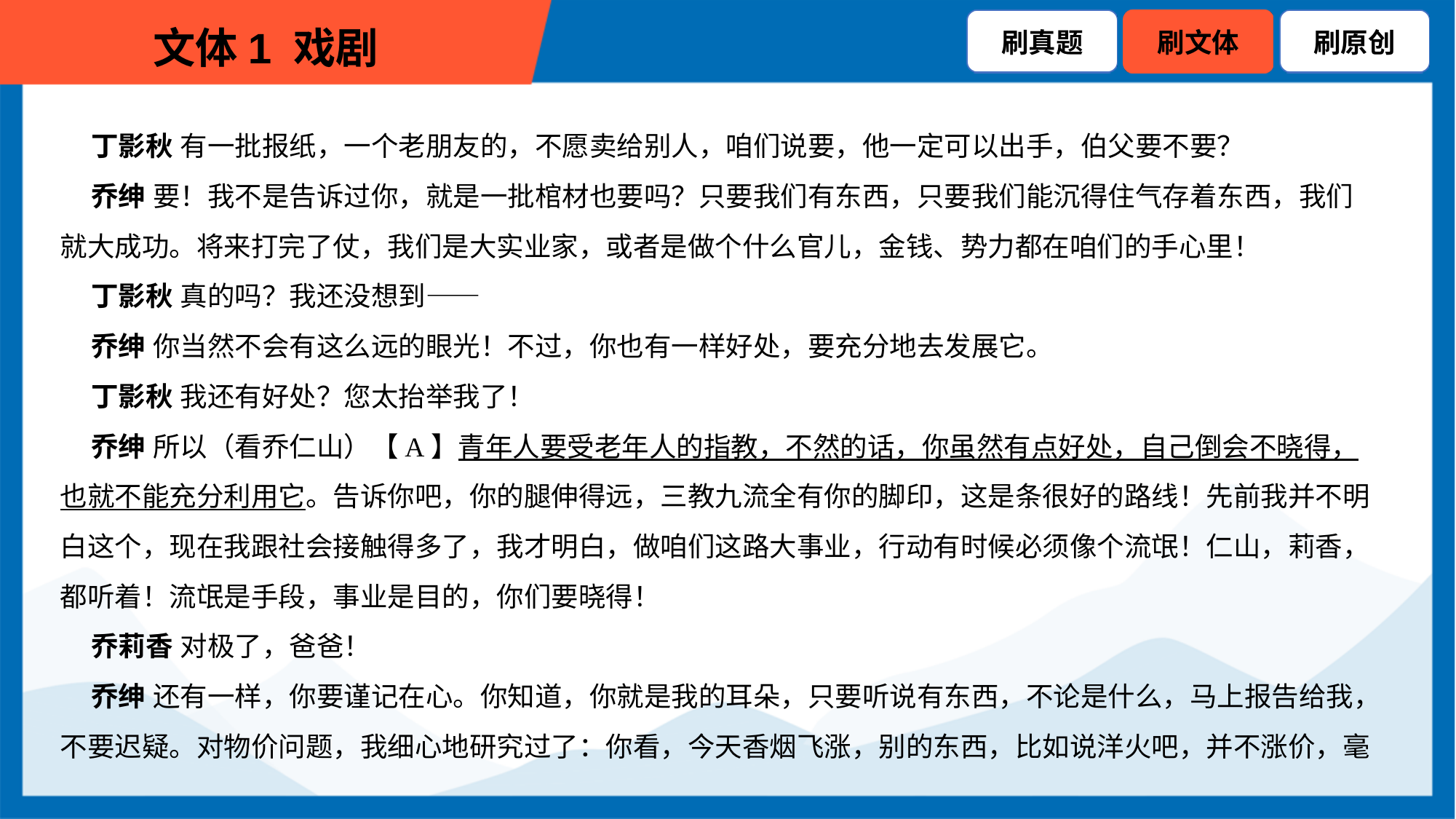

丁影秋 有一批报纸，一个老朋友的，不愿卖给别人，咱们说要，他一定可以出手，伯父要不要？
    乔绅 要！我不是告诉过你，就是一批棺材也要吗？只要我们有东西，只要我们能沉得住气存着东西，我们
就大成功。将来打完了仗，我们是大实业家，或者是做个什么官儿，金钱、势力都在咱们的手心里！
    丁影秋 真的吗？我还没想到——
    乔绅 你当然不会有这么远的眼光！不过，你也有一样好处，要充分地去发展它。
    丁影秋 我还有好处？您太抬举我了！
    乔绅 所以（看乔仁山）【A】青年人要受老年人的指教，不然的话，你虽然有点好处，自己倒会不晓得，
也就不能充分利用它。告诉你吧，你的腿伸得远，三教九流全有你的脚印，这是条很好的路线！先前我并不明
白这个，现在我跟社会接触得多了，我才明白，做咱们这路大事业，行动有时候必须像个流氓！仁山，莉香，
都听着！流氓是手段，事业是目的，你们要晓得！
    乔莉香 对极了，爸爸！
    乔绅 还有一样，你要谨记在心。你知道，你就是我的耳朵，只要听说有东西，不论是什么，马上报告给我，
不要迟疑。对物价问题，我细心地研究过了：你看，今天香烟飞涨，别的东西，比如说洋火吧，并不涨价，毫